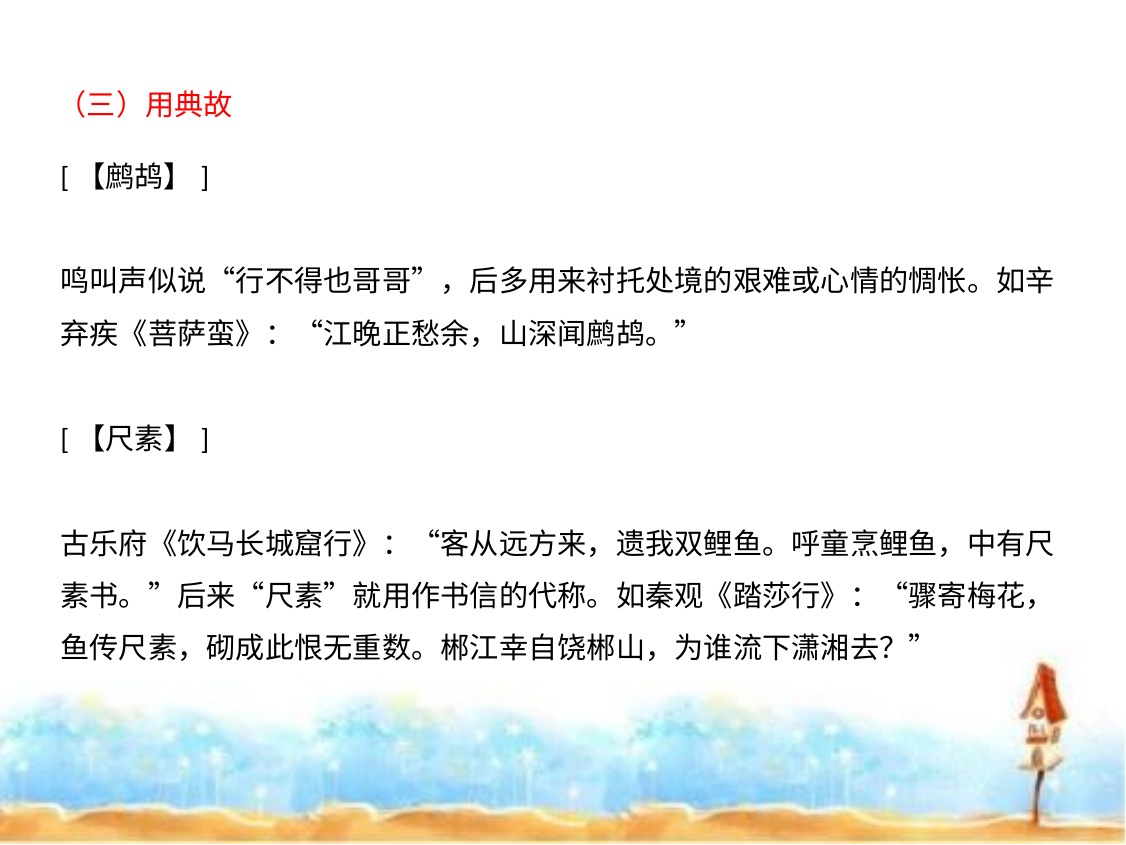

（三）用典故
[【鹧鸪】]

鸣叫声似说“行不得也哥哥”，后多用来衬托处境的艰难或心情的惆怅。如辛弃疾《菩萨蛮》：“江晚正愁余，山深闻鹧鸪。”

[【尺素】]

古乐府《饮马长城窟行》：“客从远方来，遗我双鲤鱼。呼童烹鲤鱼，中有尺素书。”后来“尺素”就用作书信的代称。如秦观《踏莎行》：“骤寄梅花，鱼传尺素，砌成此恨无重数。郴江幸自饶郴山，为谁流下潇湘去？”